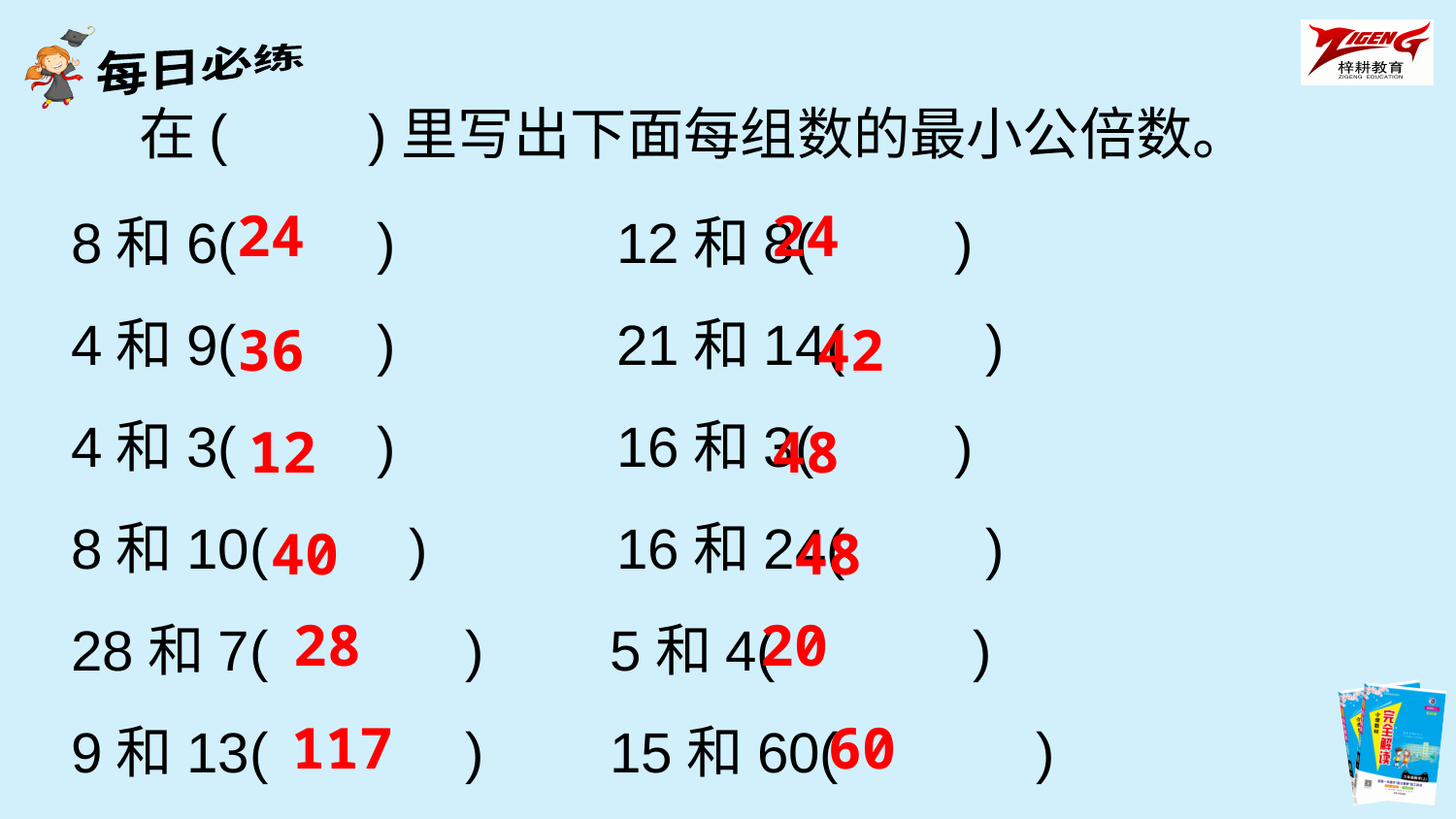

在(　　)里写出下面每组数的最小公倍数。
24
24
8和6(　　)              12和8(　　)
4和9(　　)              21和14(　　)
4和3(　　)              16和3(　　)
8和10(　　)            16和24(　　)
28和7(　　　)        5和4(　　　)
9和13(　　　)        15和60(　　　)
36
42
12
48
40
48
28
20
117
60